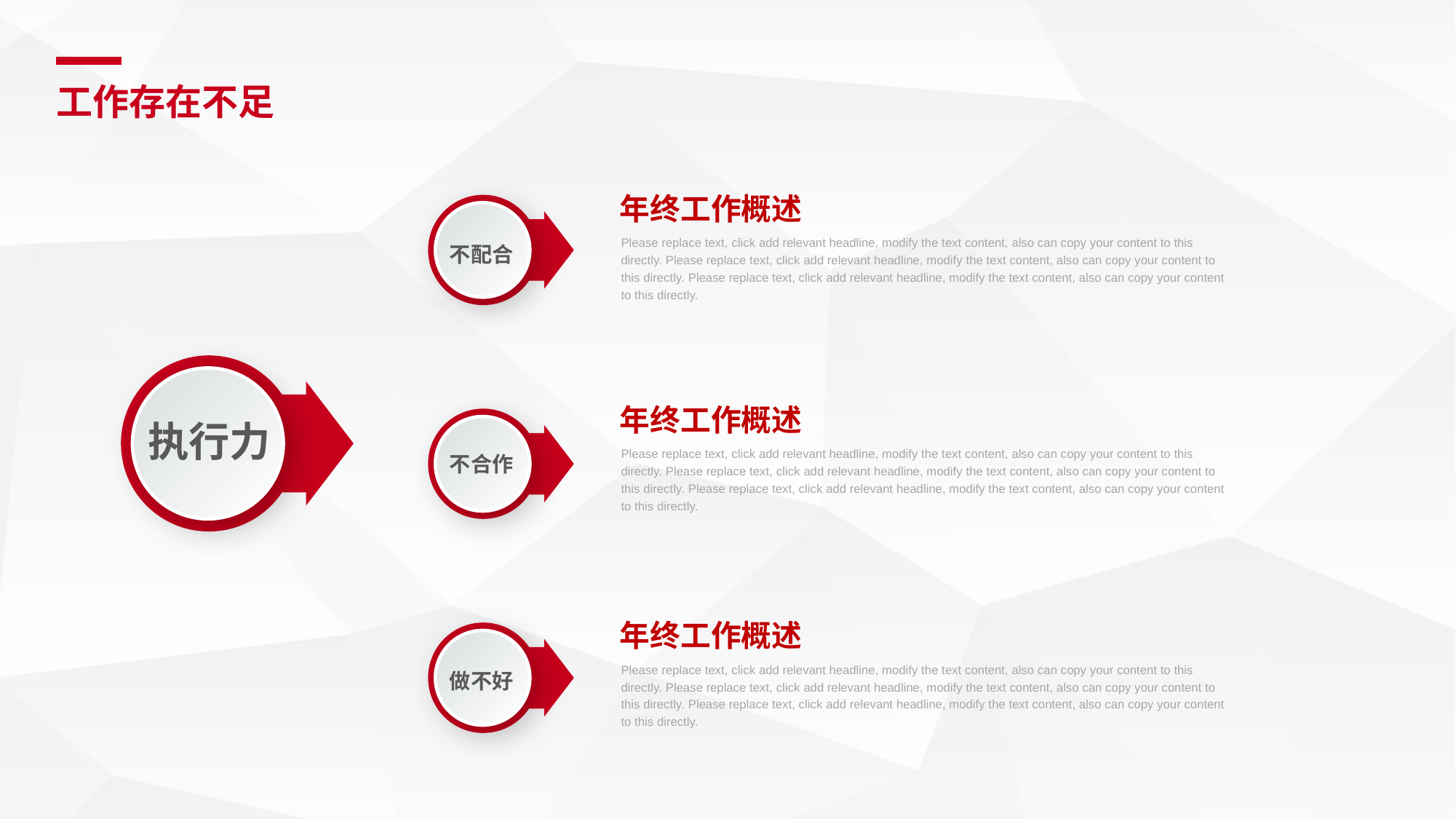

工作存在不足

年终工作概述

不配合
Please replace text, click add relevant headline, modify the text content, also can copy your content to this directly. Please replace text, click add relevant headline, modify the text content, also can copy your content to this directly. Please replace text, click add relevant headline, modify the text content, also can copy your content to this directly.

年终工作概述
执行力

不合作
Please replace text, click add relevant headline, modify the text content, also can copy your content to this directly. Please replace text, click add relevant headline, modify the text content, also can copy your content to this directly. Please replace text, click add relevant headline, modify the text content, also can copy your content to this directly.

年终工作概述

做不好
Please replace text, click add relevant headline, modify the text content, also can copy your content to this directly. Please replace text, click add relevant headline, modify the text content, also can copy your content to this directly. Please replace text, click add relevant headline, modify the text content, also can copy your content to this directly.